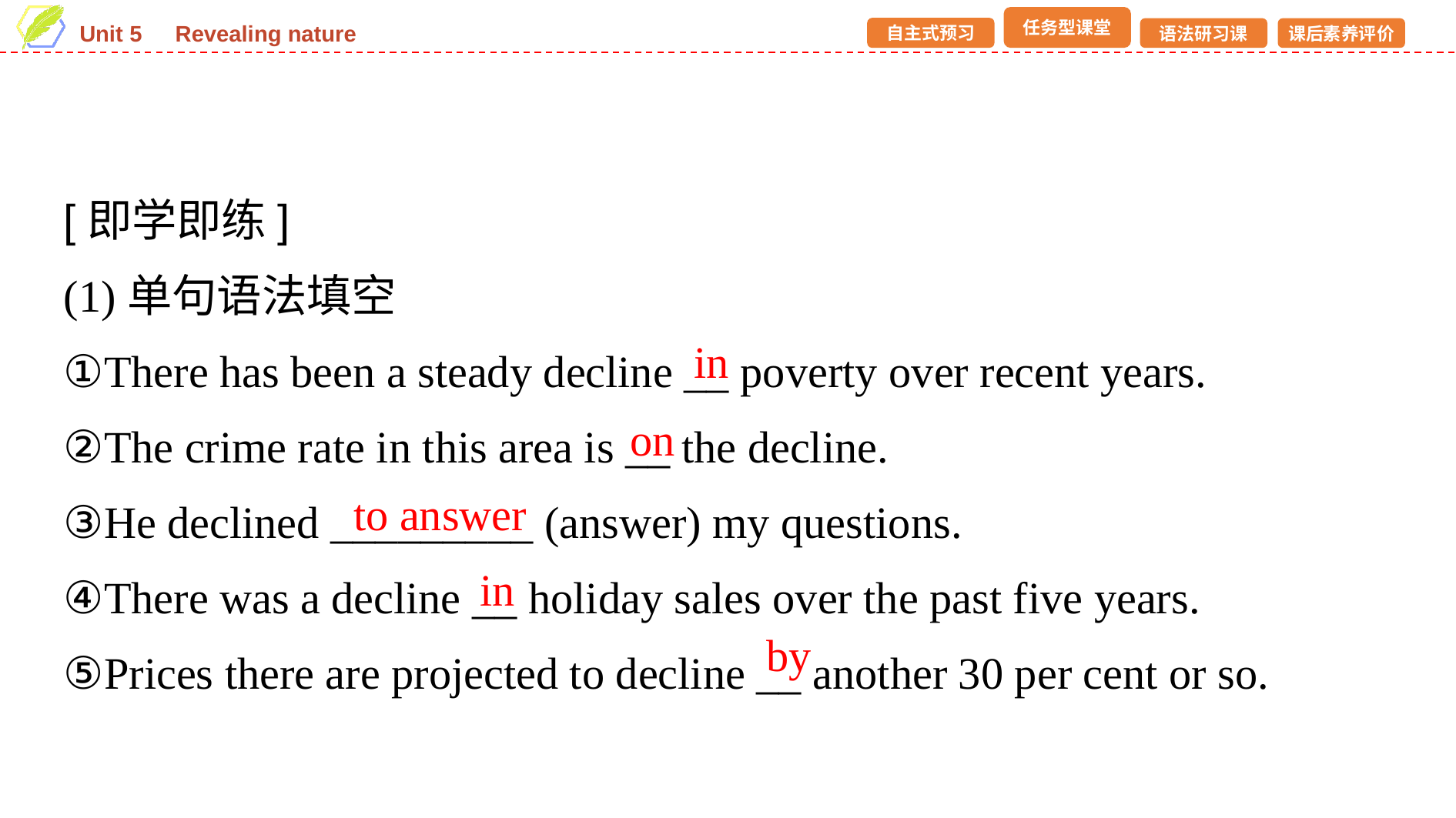

[即学即练]
(1)单句语法填空
①There has been a steady decline __ poverty over recent years.
②The crime rate in this area is __ the decline.
③He declined _________ (answer) my questions.
④There was a decline __ holiday sales over the past five years.
⑤Prices there are projected to decline __ another 30 per cent or so.
in
on
to answer
in
by